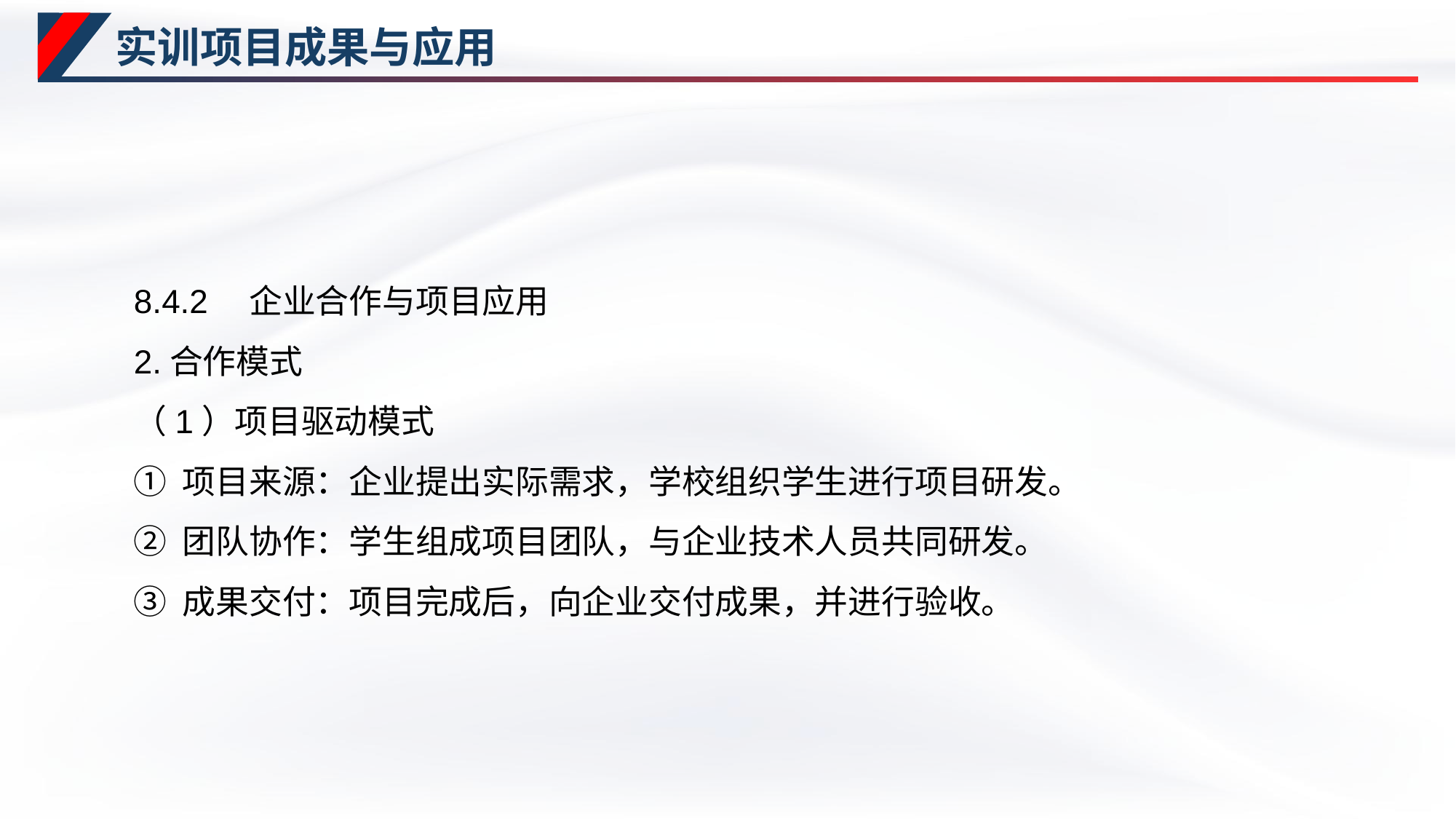

# 实训项目成果与应用
8.4.2　企业合作与项目应用
2.合作模式
（1）项目驱动模式
① 项目来源：企业提出实际需求，学校组织学生进行项目研发。
② 团队协作：学生组成项目团队，与企业技术人员共同研发。
③ 成果交付：项目完成后，向企业交付成果，并进行验收。